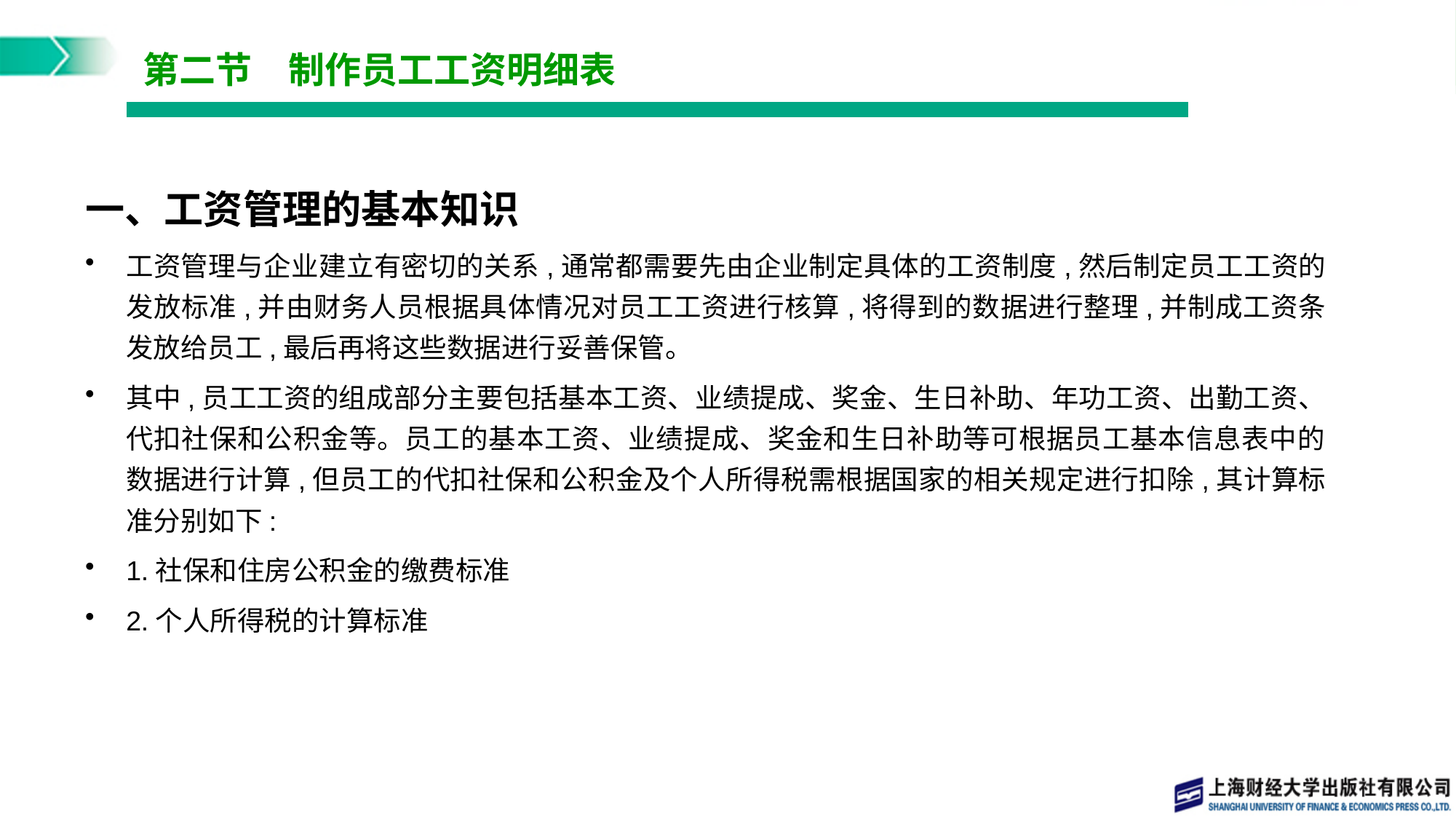

# 第二节　制作员工工资明细表
一、工资管理的基本知识
工资管理与企业建立有密切的关系,通常都需要先由企业制定具体的工资制度,然后制定员工工资的发放标准,并由财务人员根据具体情况对员工工资进行核算,将得到的数据进行整理,并制成工资条发放给员工,最后再将这些数据进行妥善保管。
其中,员工工资的组成部分主要包括基本工资、业绩提成、奖金、生日补助、年功工资、出勤工资、代扣社保和公积金等。员工的基本工资、业绩提成、奖金和生日补助等可根据员工基本信息表中的数据进行计算,但员工的代扣社保和公积金及个人所得税需根据国家的相关规定进行扣除,其计算标准分别如下:
1.社保和住房公积金的缴费标准
2.个人所得税的计算标准